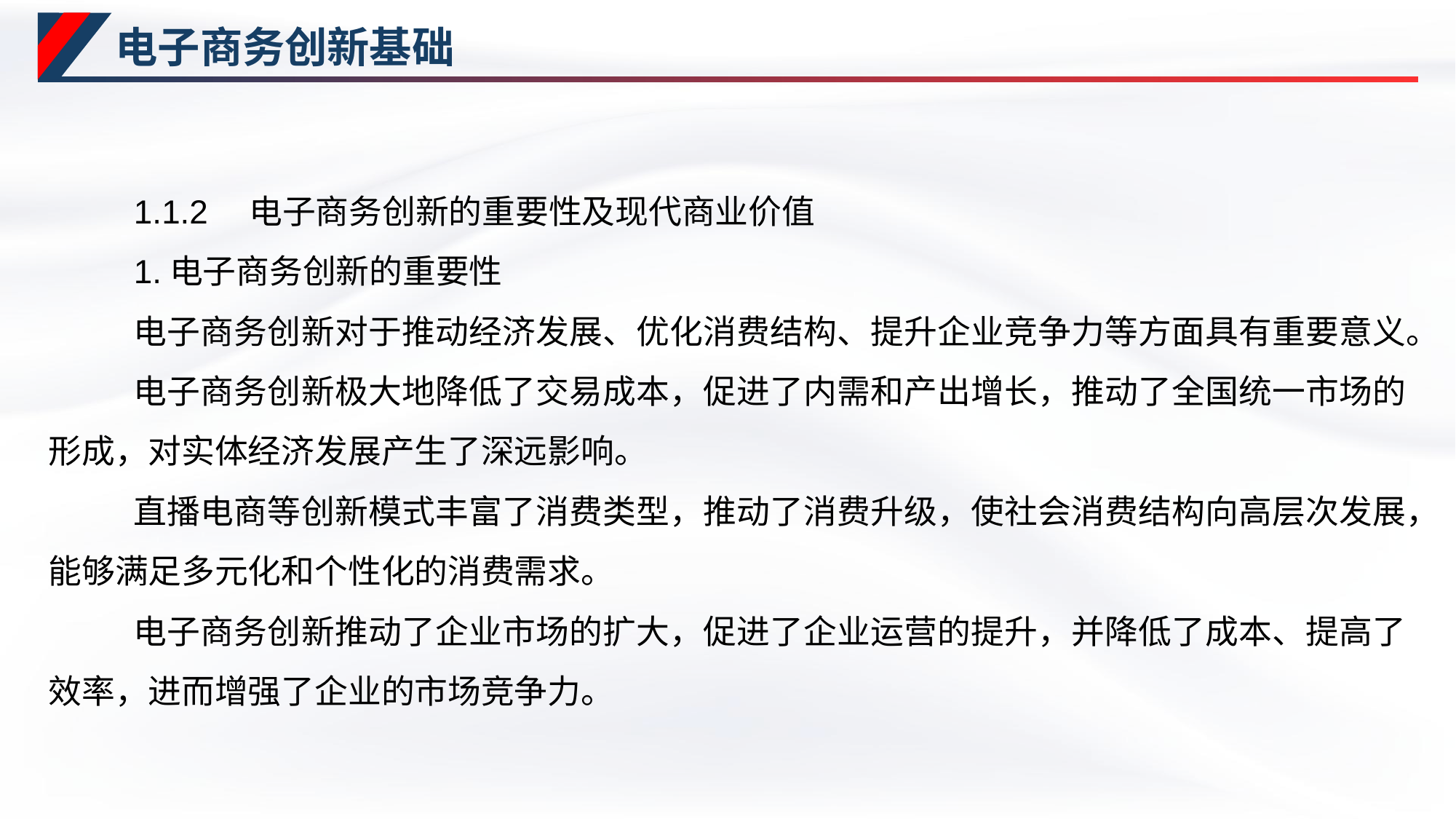

# 电子商务创新基础
1.1.2　电子商务创新的重要性及现代商业价值
1.电子商务创新的重要性
电子商务创新对于推动经济发展、优化消费结构、提升企业竞争力等方面具有重要意义。
电子商务创新极大地降低了交易成本，促进了内需和产出增长，推动了全国统一市场的形成，对实体经济发展产生了深远影响。
直播电商等创新模式丰富了消费类型，推动了消费升级，使社会消费结构向高层次发展，能够满足多元化和个性化的消费需求。
电子商务创新推动了企业市场的扩大，促进了企业运营的提升，并降低了成本、提高了效率，进而增强了企业的市场竞争力。